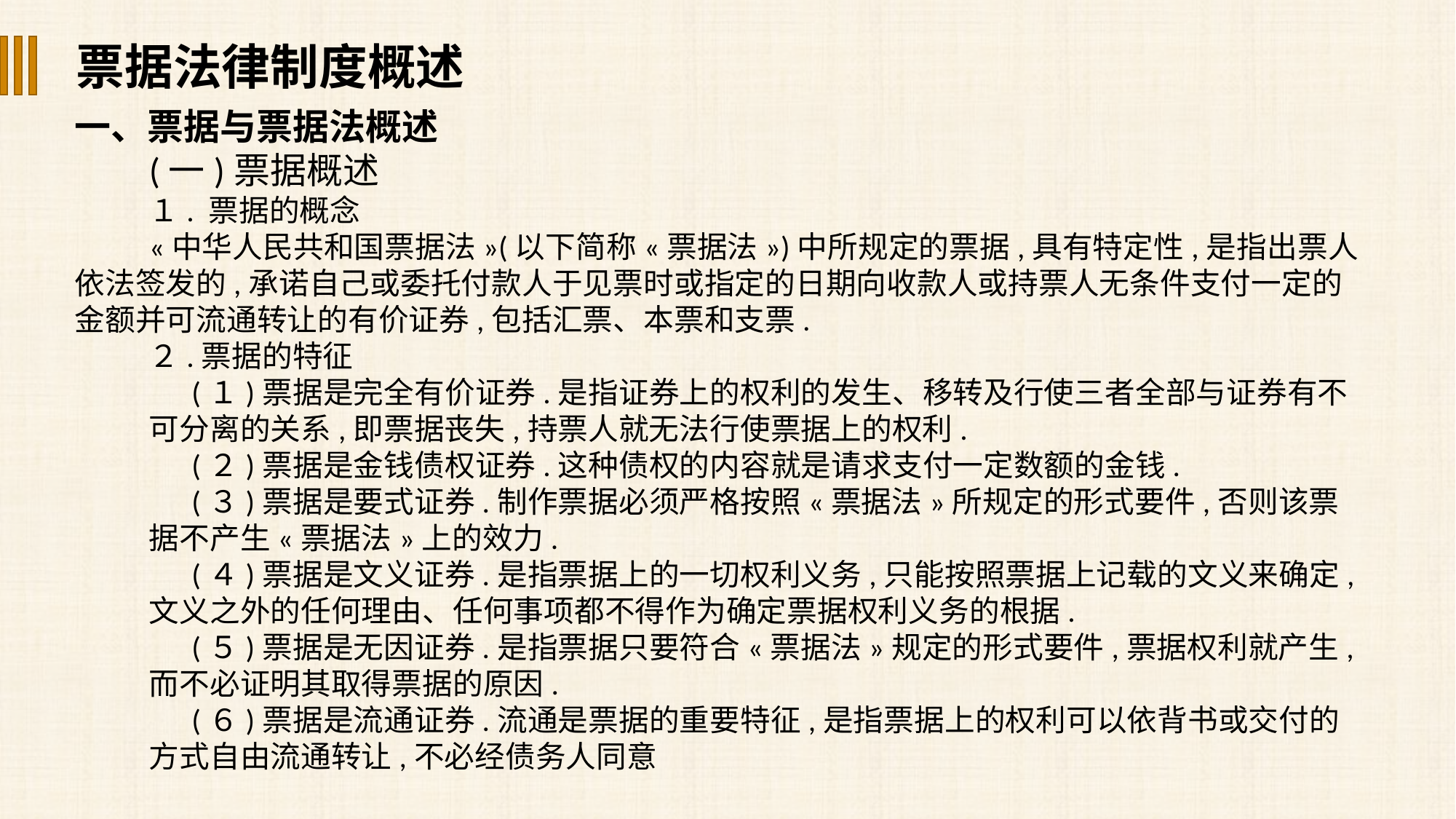

票据法律制度概述

一、票据与票据法概述
(一)票据概述
１. 票据的概念
«中华人民共和国票据法»(以下简称«票据法»)中所规定的票据,具有特定性,是指出票人依法签发的,承诺自己或委托付款人于见票时或指定的日期向收款人或持票人无条件支付一定的金额并可流通转让的有价证券,包括汇票、本票和支票.
２.票据的特征
(１)票据是完全有价证券.是指证券上的权利的发生、移转及行使三者全部与证券有不可分离的关系,即票据丧失,持票人就无法行使票据上的权利.
(２)票据是金钱债权证券.这种债权的内容就是请求支付一定数额的金钱.
(３)票据是要式证券.制作票据必须严格按照«票据法»所规定的形式要件,否则该票据不产生«票据法»上的效力.
(４)票据是文义证券.是指票据上的一切权利义务,只能按照票据上记载的文义来确定,文义之外的任何理由、任何事项都不得作为确定票据权利义务的根据.
(５)票据是无因证券.是指票据只要符合«票据法»规定的形式要件,票据权利就产生,而不必证明其取得票据的原因.
(６)票据是流通证券.流通是票据的重要特征,是指票据上的权利可以依背书或交付的方式自由流通转让,不必经债务人同意